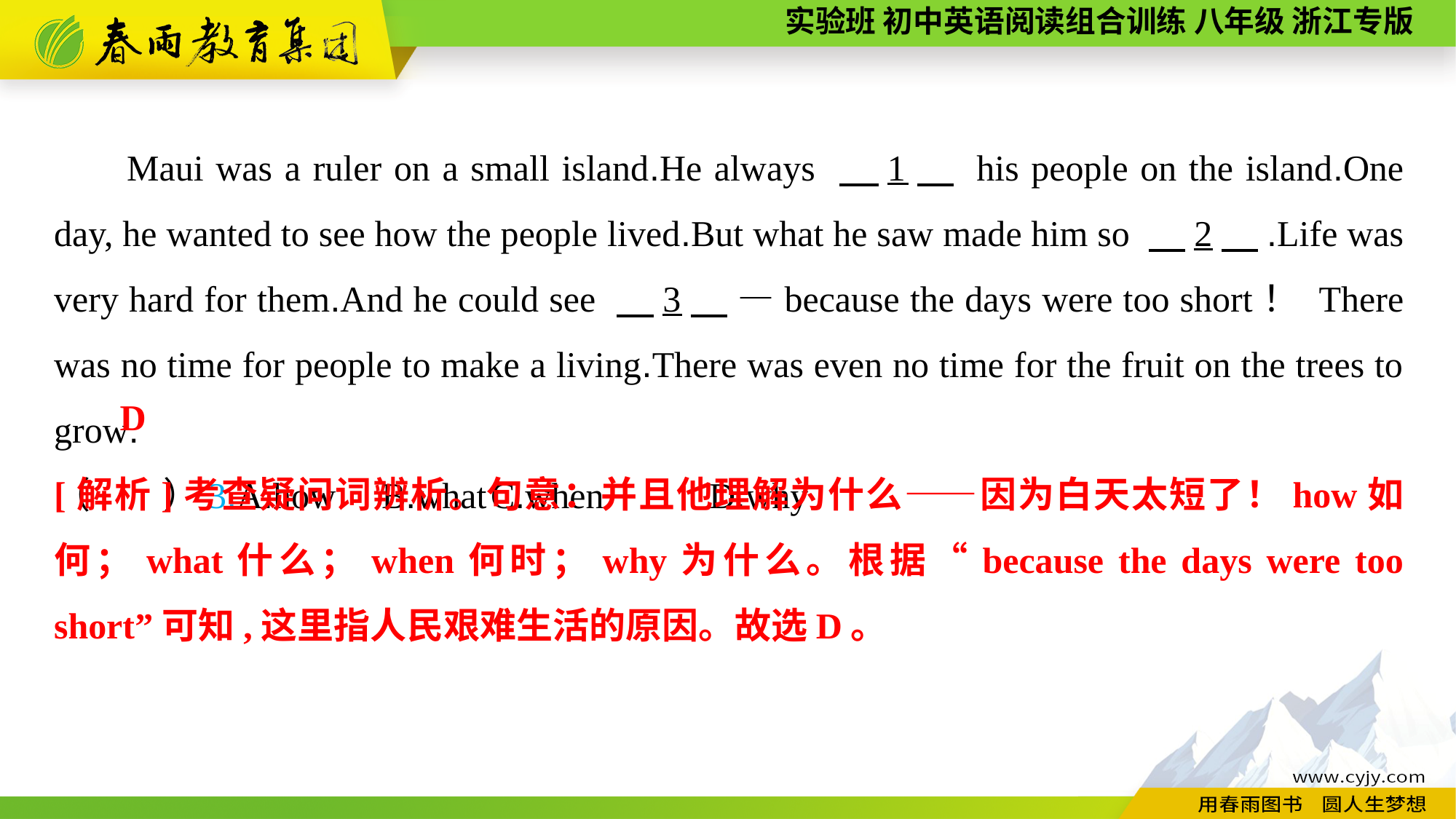

Maui was a ruler on a small island.He always 　1　 his people on the island.One day, he wanted to see how the people lived.But what he saw made him so 　2　.Life was very hard for them.And he could see 　3　 —because the days were too short！ There was no time for people to make a living.There was even no time for the fruit on the trees to grow.
（　　）3.A.how	B.what	C.when	D.why
D
[解析]考查疑问词辨析。句意：并且他理解为什么——因为白天太短了！how如何；what什么；when何时；why为什么。根据“because the days were too short”可知,这里指人民艰难生活的原因。故选D。